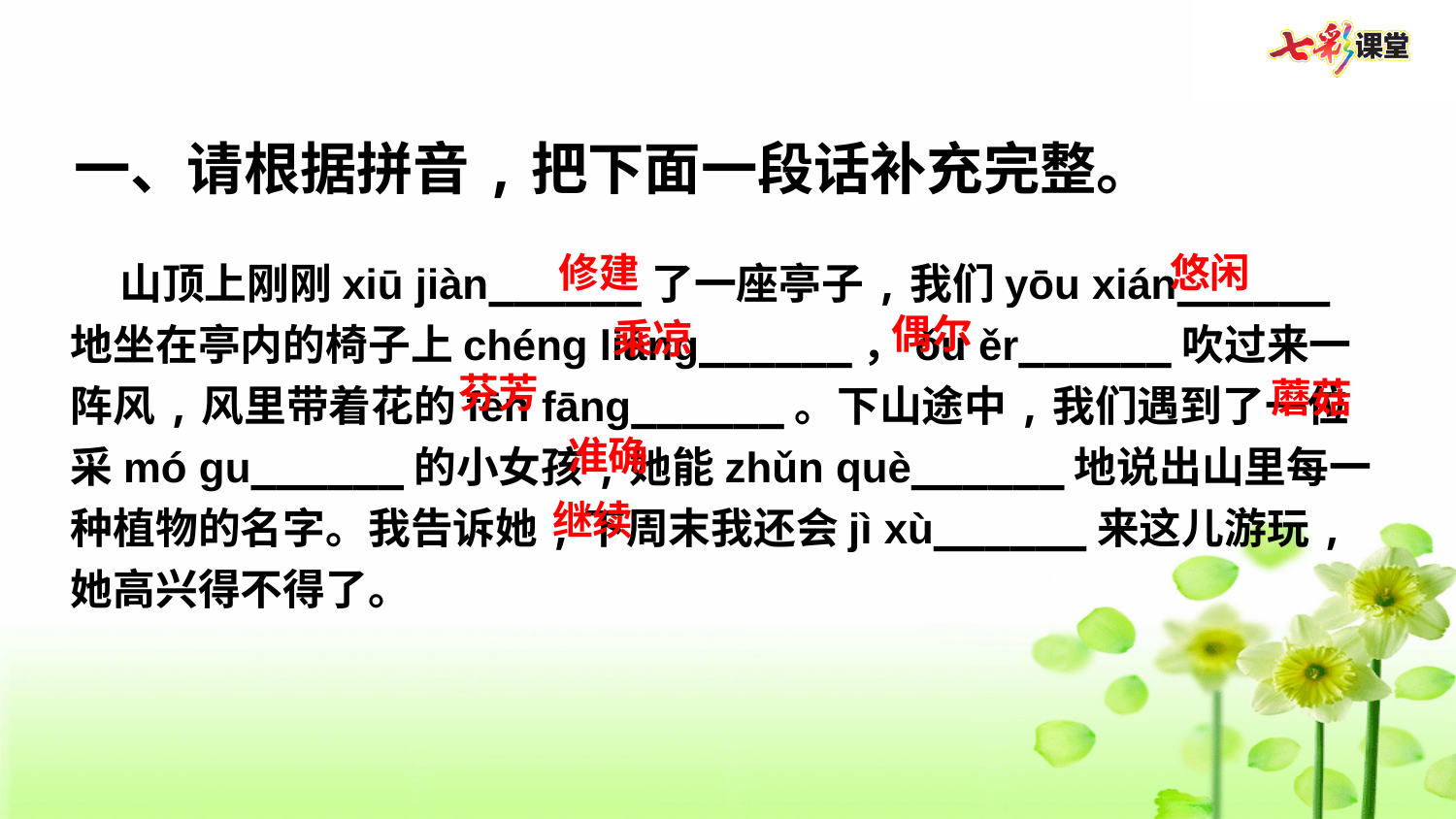

一、请根据拼音,把下面一段话补充完整。
    山顶上刚刚xiū jiàn______了一座亭子,我们yōu xián______地坐在亭内的椅子上chéng liáng______，ǒu ěr______吹过来一阵风,风里带着花的fēn fāng______。下山途中,我们遇到了一位采mó gu______的小女孩,她能zhǔn què______地说出山里每一种植物的名字。我告诉她,下周末我还会jì xù______来这儿游玩,她高兴得不得了。
悠闲
修建
偶尔
乘凉
芬芳
蘑菇
准确
继续